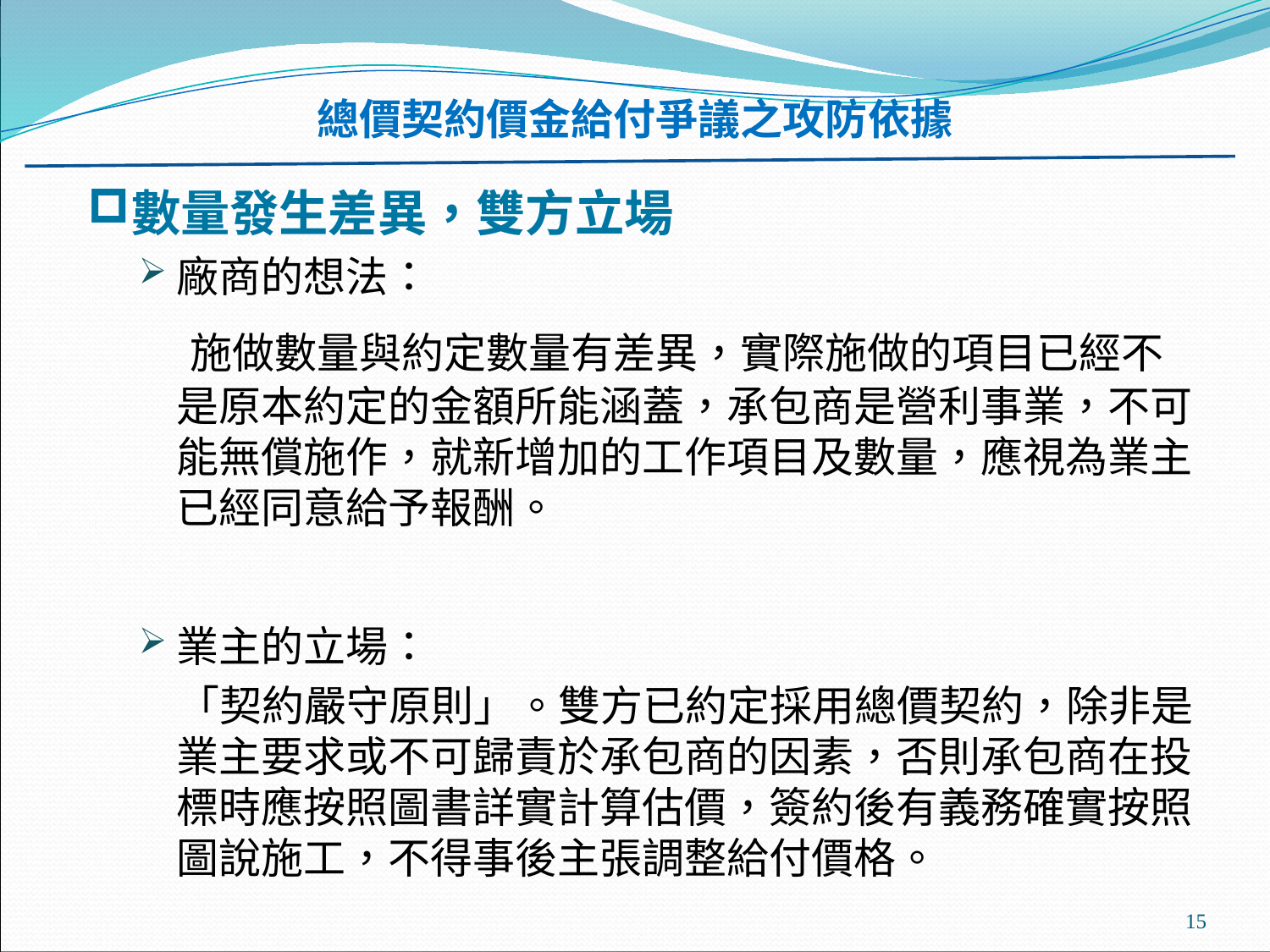

總價契約價金給付爭議之攻防依據
#
數量發生差異，雙方立場
廠商的想法：
   施做數量與約定數量有差異，實際施做的項目已經不是原本約定的金額所能涵蓋，承包商是營利事業，不可能無償施作，就新增加的工作項目及數量，應視為業主已經同意給予報酬。

業主的立場：
   「契約嚴守原則」。雙方已約定採用總價契約，除非是業主要求或不可歸責於承包商的因素，否則承包商在投標時應按照圖書詳實計算估價，簽約後有義務確實按照圖說施工，不得事後主張調整給付價格。
15